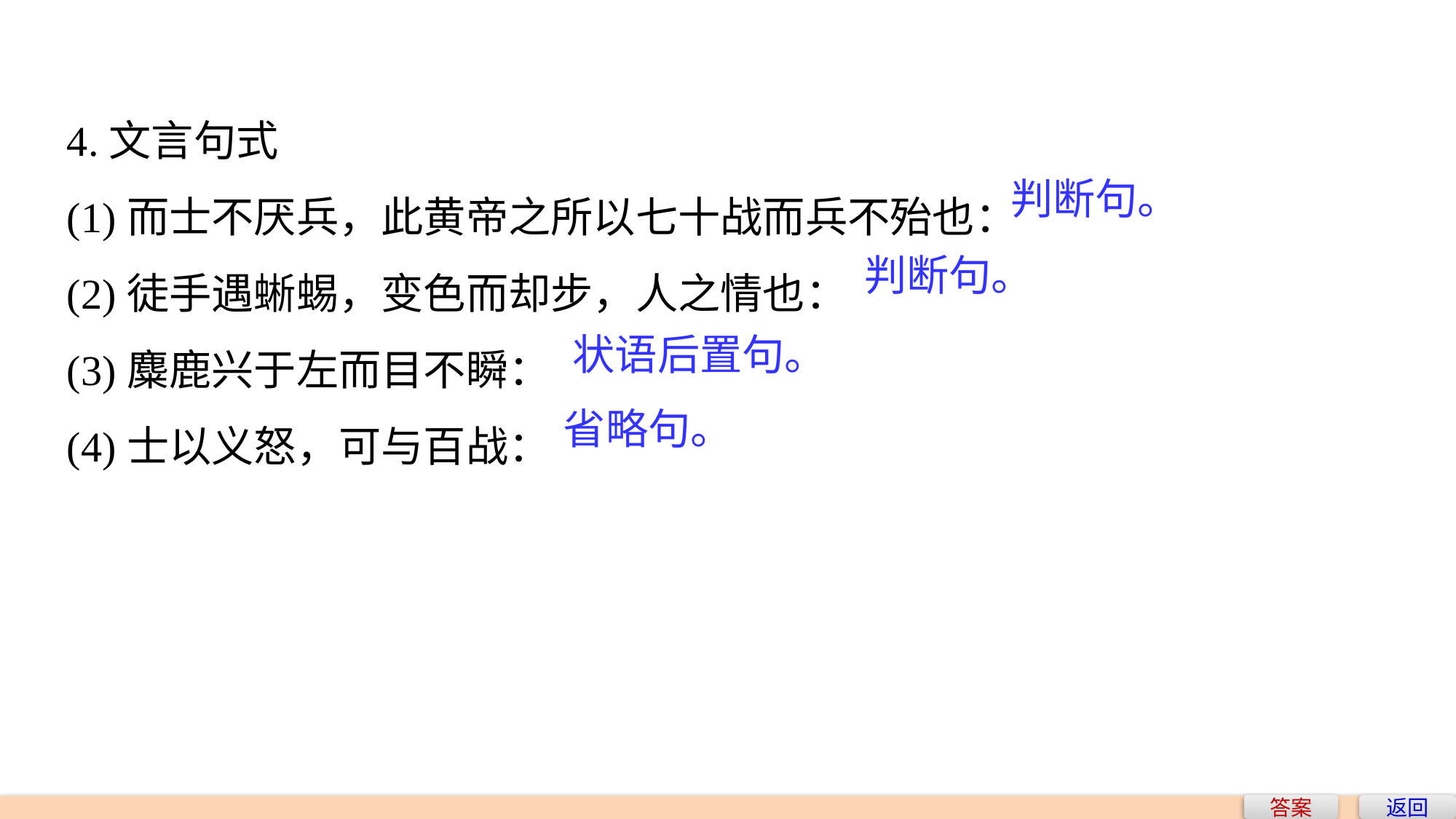

4.文言句式
(1)而士不厌兵，此黄帝之所以七十战而兵不殆也：
(2)徒手遇蜥蜴，变色而却步，人之情也：
(3)麋鹿兴于左而目不瞬：
(4)士以义怒，可与百战：
判断句。
判断句。
状语后置句。
省略句。
答案
返回